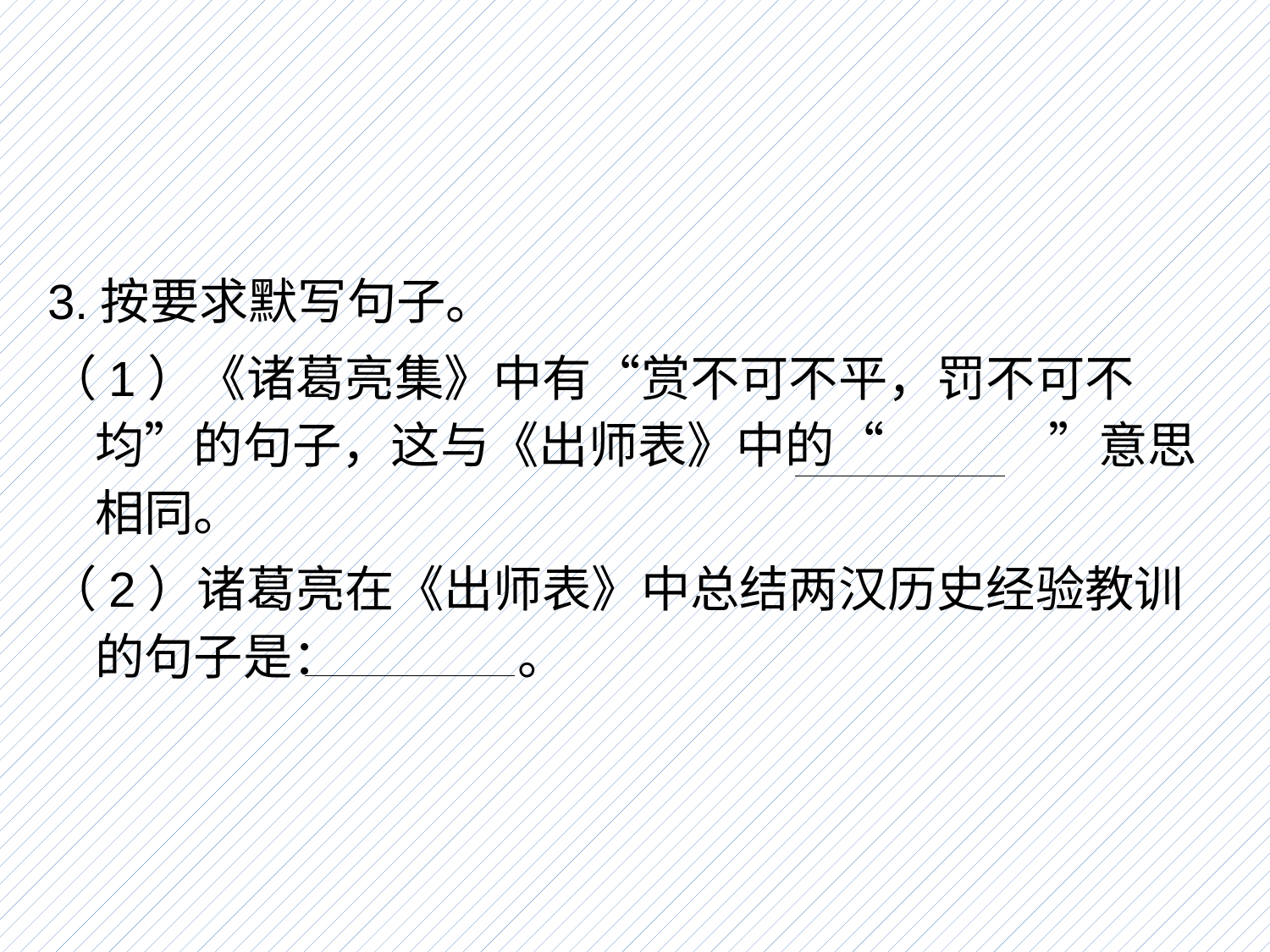

3.按要求默写句子。
（1）《诸葛亮集》中有“赏不可不平，罚不可不均”的句子，这与《出师表》中的“               ”意思相同。
（2）诸葛亮在《出师表》中总结两汉历史经验教训的句子是：                。